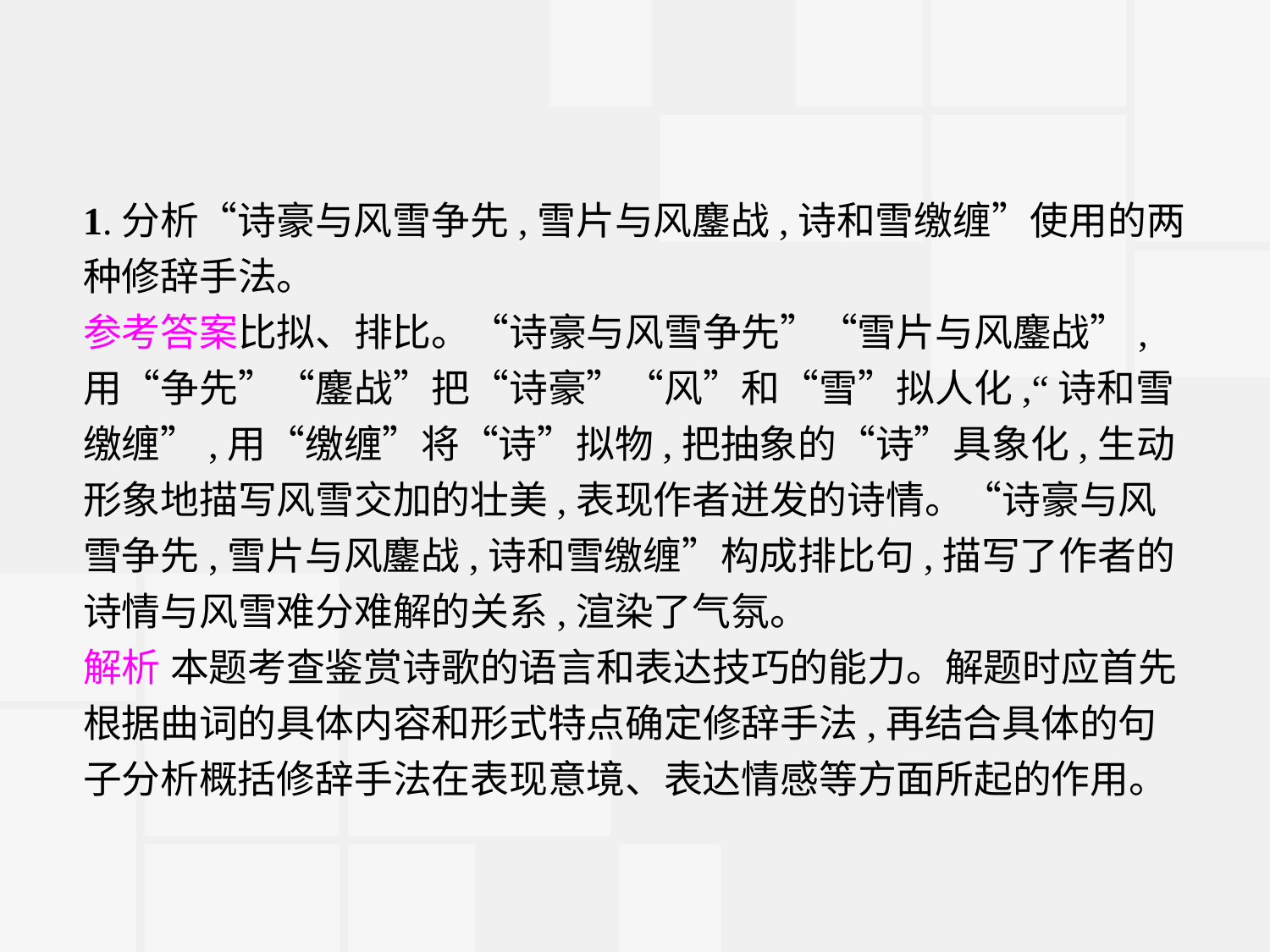

1.分析“诗豪与风雪争先,雪片与风鏖战,诗和雪缴缠”使用的两种修辞手法。
参考答案比拟、排比。“诗豪与风雪争先”“雪片与风鏖战”,用“争先”“鏖战”把“诗豪”“风”和“雪”拟人化,“诗和雪缴缠”,用“缴缠”将“诗”拟物,把抽象的“诗”具象化,生动形象地描写风雪交加的壮美,表现作者迸发的诗情。“诗豪与风雪争先,雪片与风鏖战,诗和雪缴缠”构成排比句,描写了作者的诗情与风雪难分难解的关系,渲染了气氛。
解析 本题考查鉴赏诗歌的语言和表达技巧的能力。解题时应首先根据曲词的具体内容和形式特点确定修辞手法,再结合具体的句子分析概括修辞手法在表现意境、表达情感等方面所起的作用。